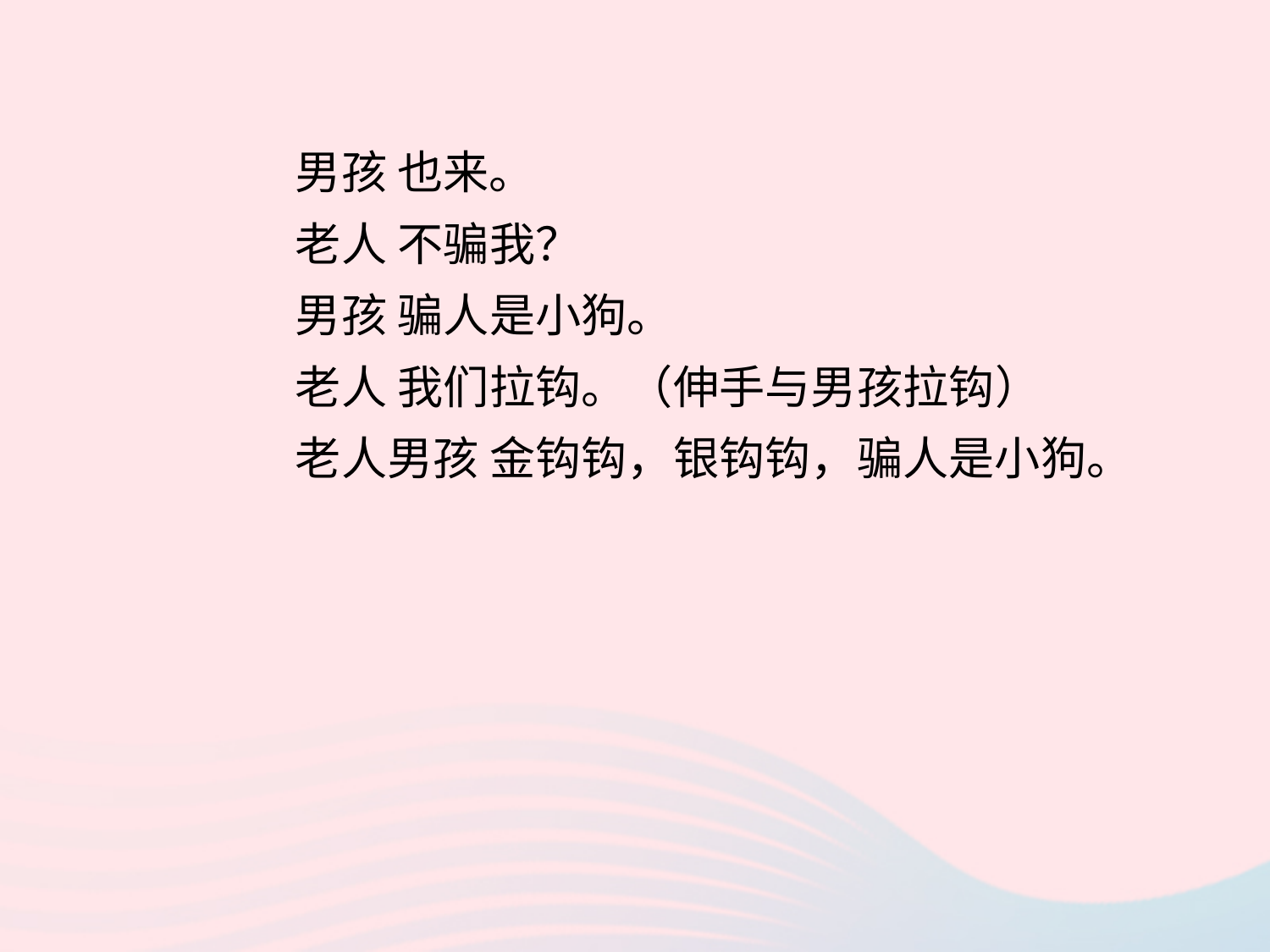

男孩 也来。
	老人 不骗我？
	男孩 骗人是小狗。
	老人 我们拉钩。（伸手与男孩拉钩）
	老人男孩 金钩钩，银钩钩，骗人是小狗。